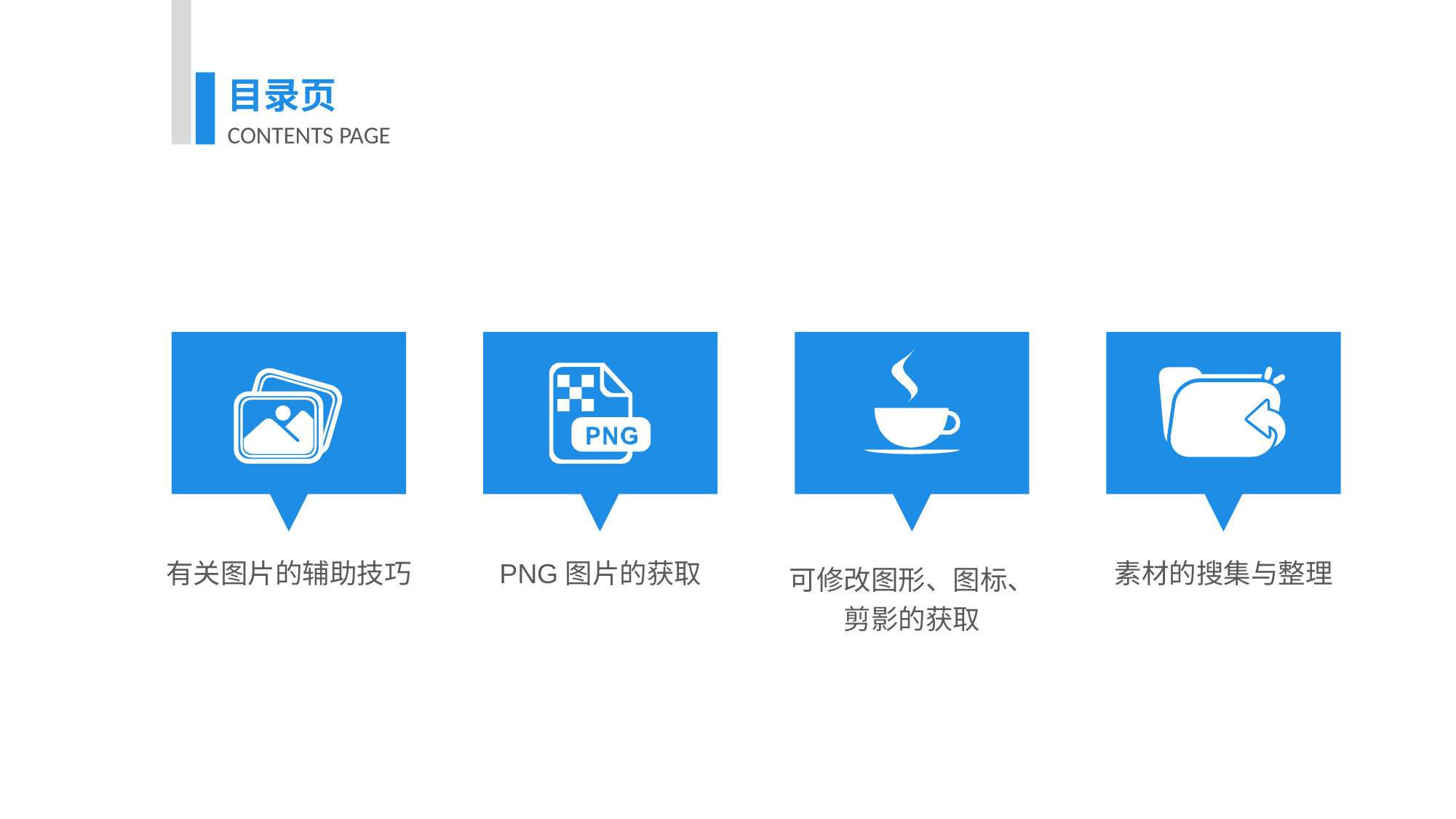

有关图片的辅助技巧
PNG图片的获取
可修改图形、图标、剪影的获取
素材的搜集与整理